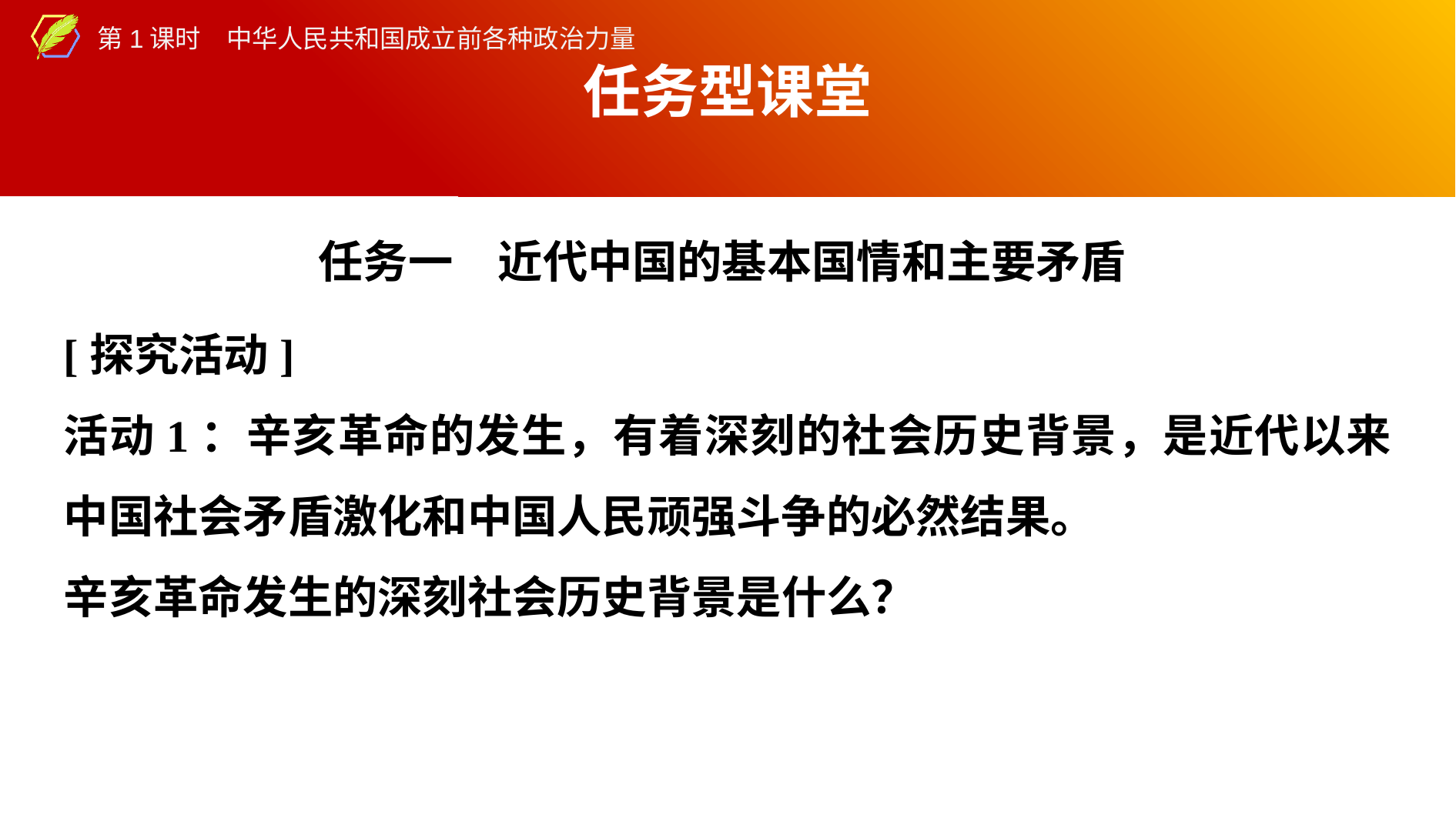

任务型课堂
任务一　近代中国的基本国情和主要矛盾
[探究活动]
活动1：辛亥革命的发生，有着深刻的社会历史背景，是近代以来中国社会矛盾激化和中国人民顽强斗争的必然结果。
辛亥革命发生的深刻社会历史背景是什么？